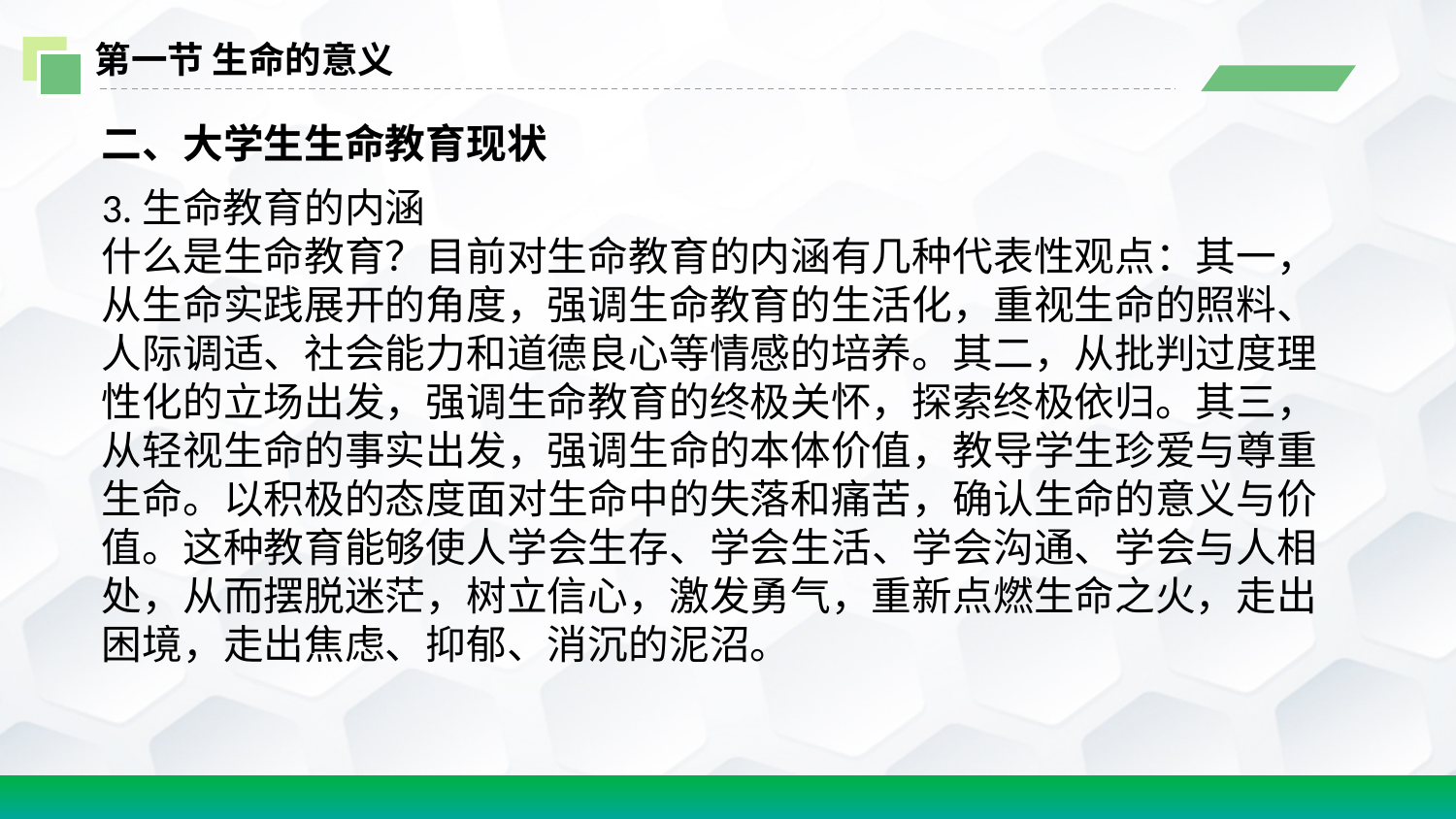

第一节 生命的意义
二、大学生生命教育现状
3.生命教育的内涵
什么是生命教育？目前对生命教育的内涵有几种代表性观点：其一，从生命实践展开的角度，强调生命教育的生活化，重视生命的照料、人际调适、社会能力和道德良心等情感的培养。其二，从批判过度理性化的立场出发，强调生命教育的终极关怀，探索终极依归。其三，从轻视生命的事实出发，强调生命的本体价值，教导学生珍爱与尊重生命。以积极的态度面对生命中的失落和痛苦，确认生命的意义与价值。这种教育能够使人学会生存、学会生活、学会沟通、学会与人相处，从而摆脱迷茫，树立信心，激发勇气，重新点燃生命之火，走出困境，走出焦虑、抑郁、消沉的泥沼。